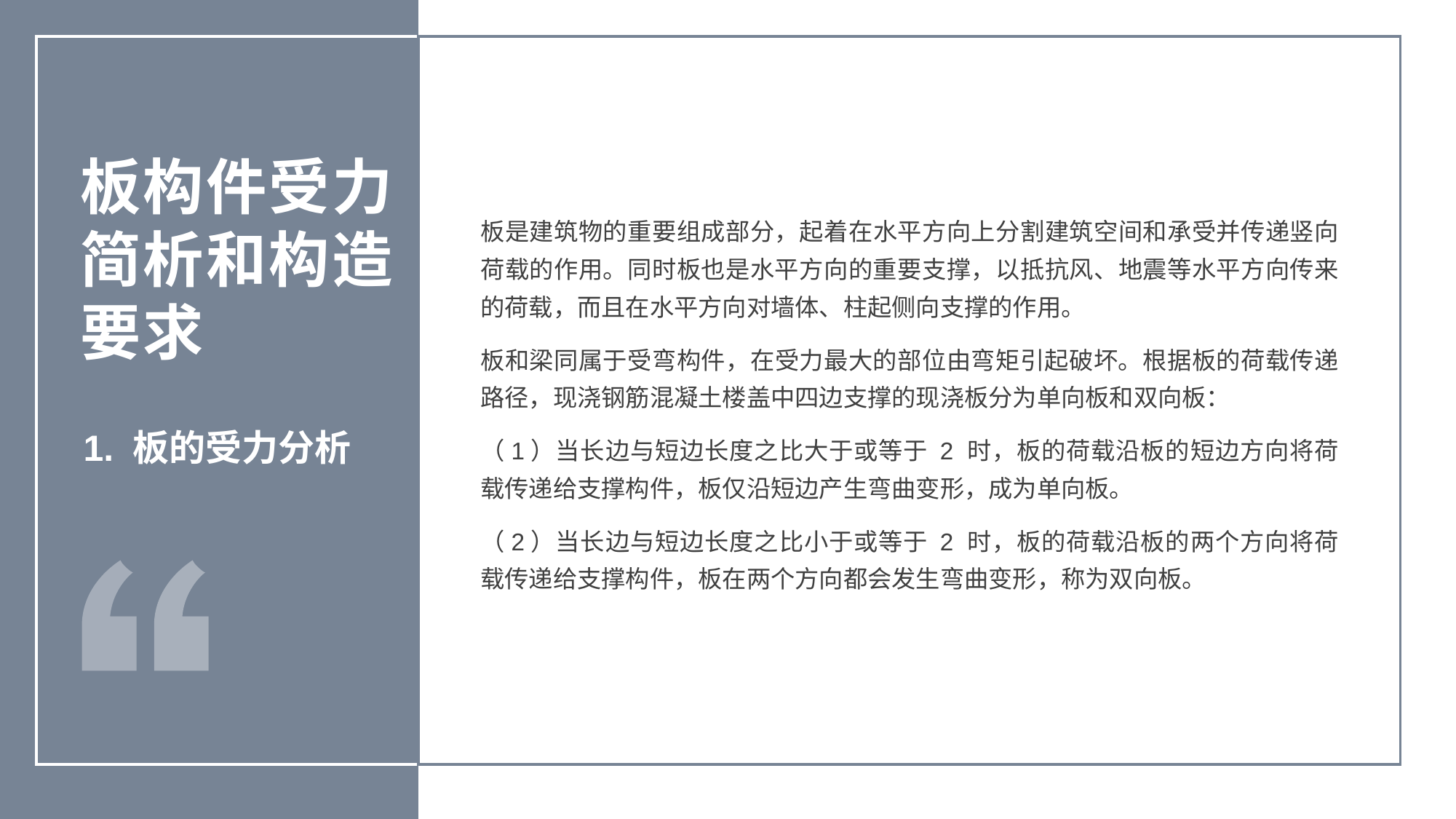

板是建筑物的重要组成部分，起着在水平方向上分割建筑空间和承受并传递竖向荷载的作用。同时板也是水平方向的重要支撑，以抵抗风、地震等水平方向传来的荷载，而且在水平方向对墙体、柱起侧向支撑的作用。
板和梁同属于受弯构件，在受力最大的部位由弯矩引起破坏。根据板的荷载传递路径，现浇钢筋混凝土楼盖中四边支撑的现浇板分为单向板和双向板：
（1）当长边与短边长度之比大于或等于 2 时，板的荷载沿板的短边方向将荷载传递给支撑构件，板仅沿短边产生弯曲变形，成为单向板。
（2）当长边与短边长度之比小于或等于 2 时，板的荷载沿板的两个方向将荷载传递给支撑构件，板在两个方向都会发生弯曲变形，称为双向板。
板构件受力简析和构造要求
1. 板的受力分析